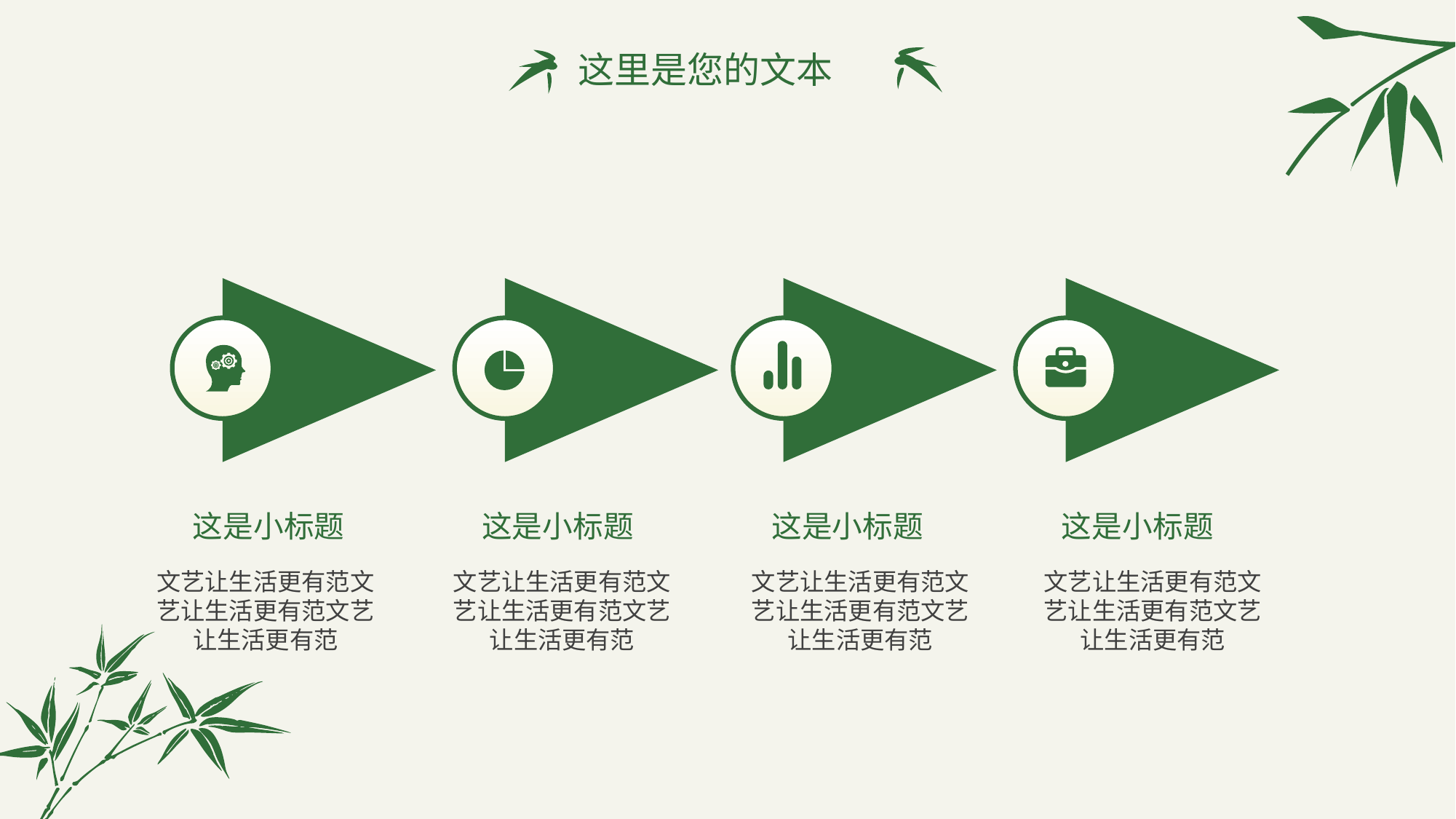

这里是您的文本

这是小标题
这是小标题
这是小标题
这是小标题
文艺让生活更有范文艺让生活更有范文艺让生活更有范
文艺让生活更有范文艺让生活更有范文艺让生活更有范
文艺让生活更有范文艺让生活更有范文艺让生活更有范
文艺让生活更有范文艺让生活更有范文艺让生活更有范